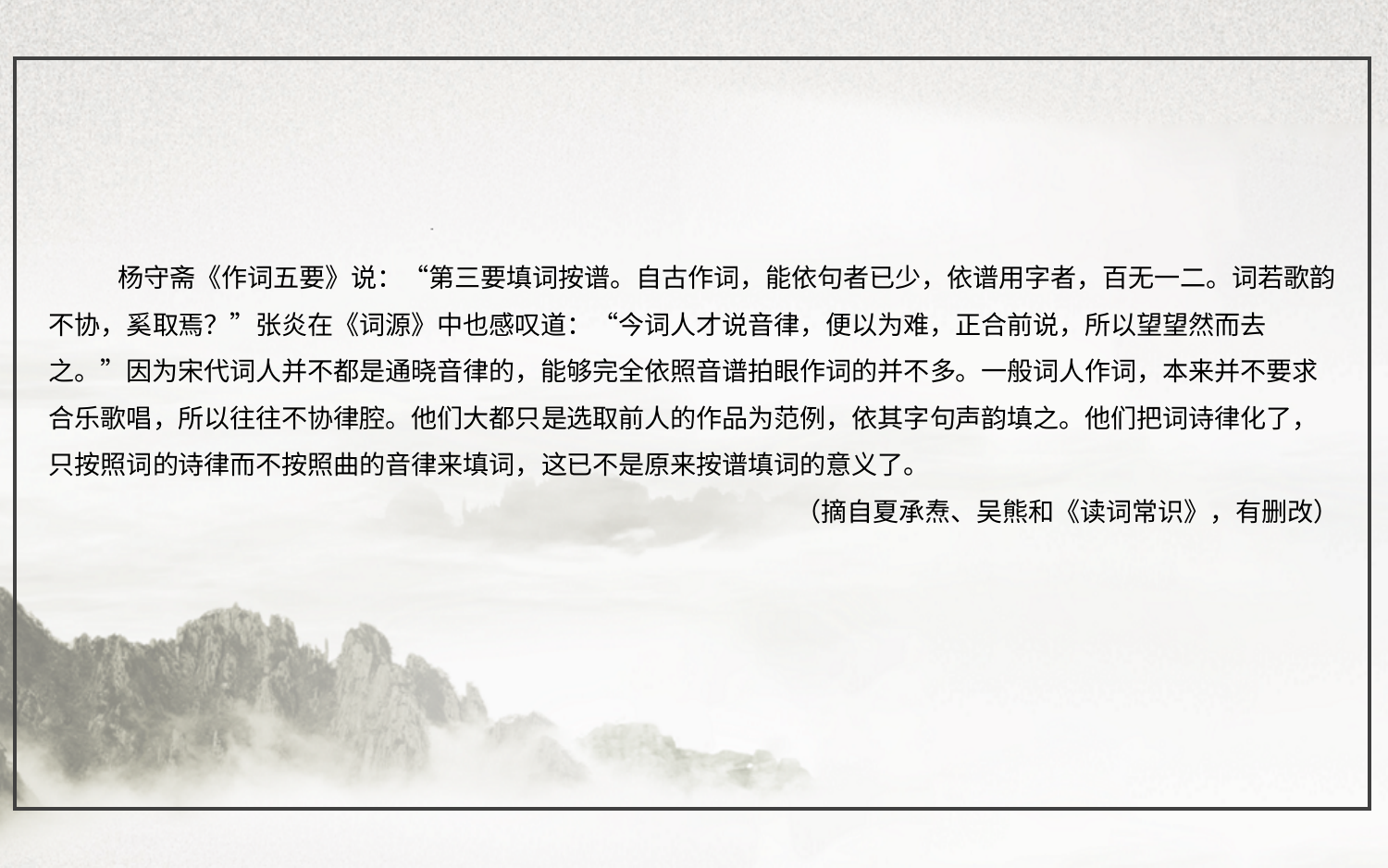

杨守斋《作词五要》说：“第三要填词按谱。自古作词，能依句者已少，依谱用字者，百无一二。词若歌韵不协，奚取焉？”张炎在《词源》中也感叹道：“今词人才说音律，便以为难，正合前说，所以望望然而去之。”因为宋代词人并不都是通晓音律的，能够完全依照音谱拍眼作词的并不多。一般词人作词，本来并不要求合乐歌唱，所以往往不协律腔。他们大都只是选取前人的作品为范例，依其字句声韵填之。他们把词诗律化了，只按照词的诗律而不按照曲的音律来填词，这已不是原来按谱填词的意义了。
（摘自夏承焘、吴熊和《读词常识》，有删改）